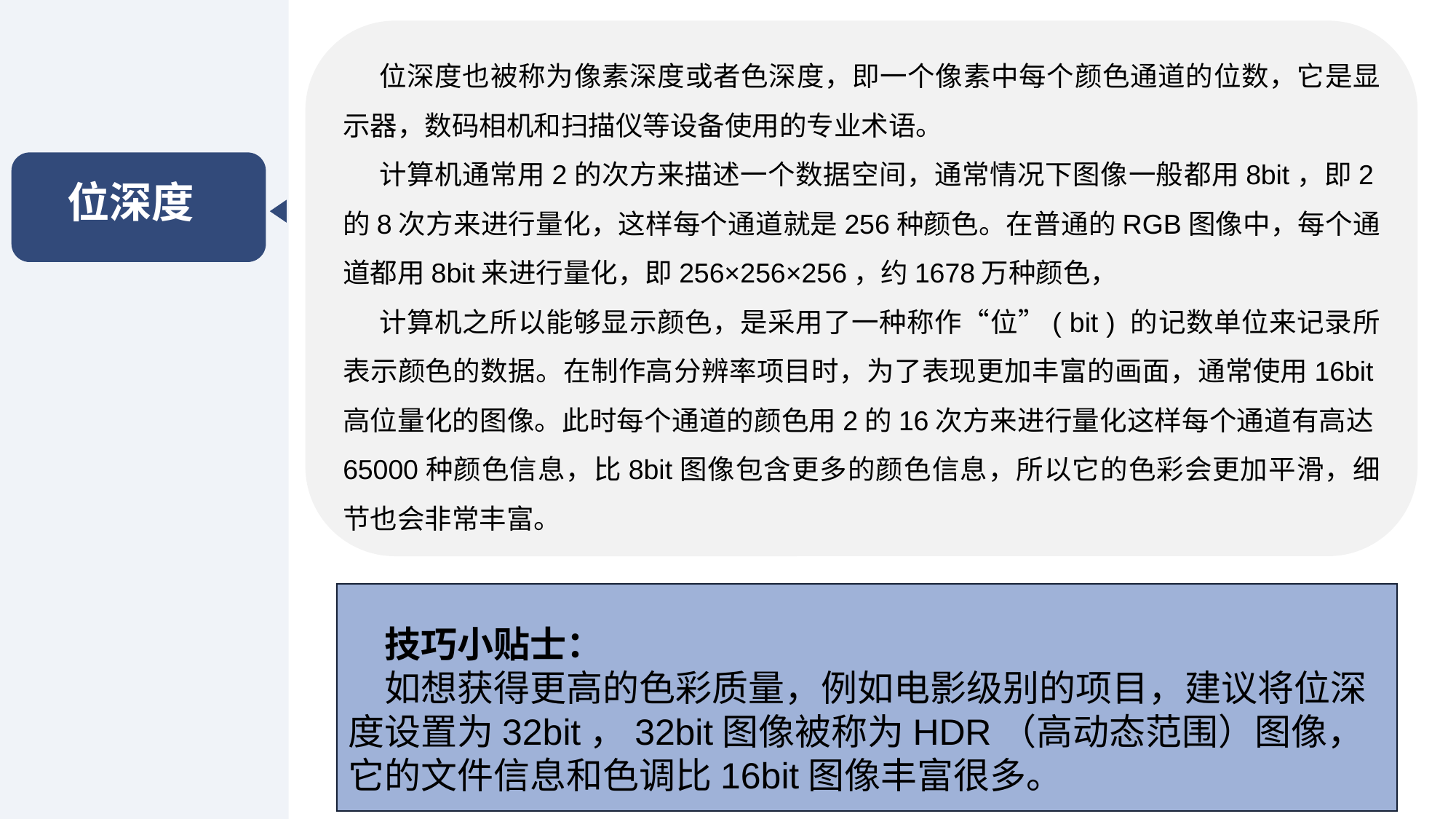

位深度也被称为像素深度或者色深度，即一个像素中每个颜色通道的位数，它是显示器，数码相机和扫描仪等设备使用的专业术语。
计算机通常用2的次方来描述一个数据空间，通常情况下图像一般都用8bit，即2的8次方来进行量化，这样每个通道就是256种颜色。在普通的RGB图像中，每个通道都用8bit来进行量化，即256×256×256，约1678万种颜色，
计算机之所以能够显示颜色，是采用了一种称作“位”( bit ) 的记数单位来记录所表示颜色的数据。在制作高分辨率项目时，为了表现更加丰富的画面，通常使用16bit高位量化的图像。此时每个通道的颜色用2的16次方来进行量化这样每个通道有高达65000种颜色信息，比8bit图像包含更多的颜色信息，所以它的色彩会更加平滑，细节也会非常丰富。

位深度

技巧小贴士：
如想获得更高的色彩质量，例如电影级别的项目，建议将位深度设置为32bit，32bit图像被称为HDR（高动态范围）图像，它的文件信息和色调比16bit图像丰富很多。